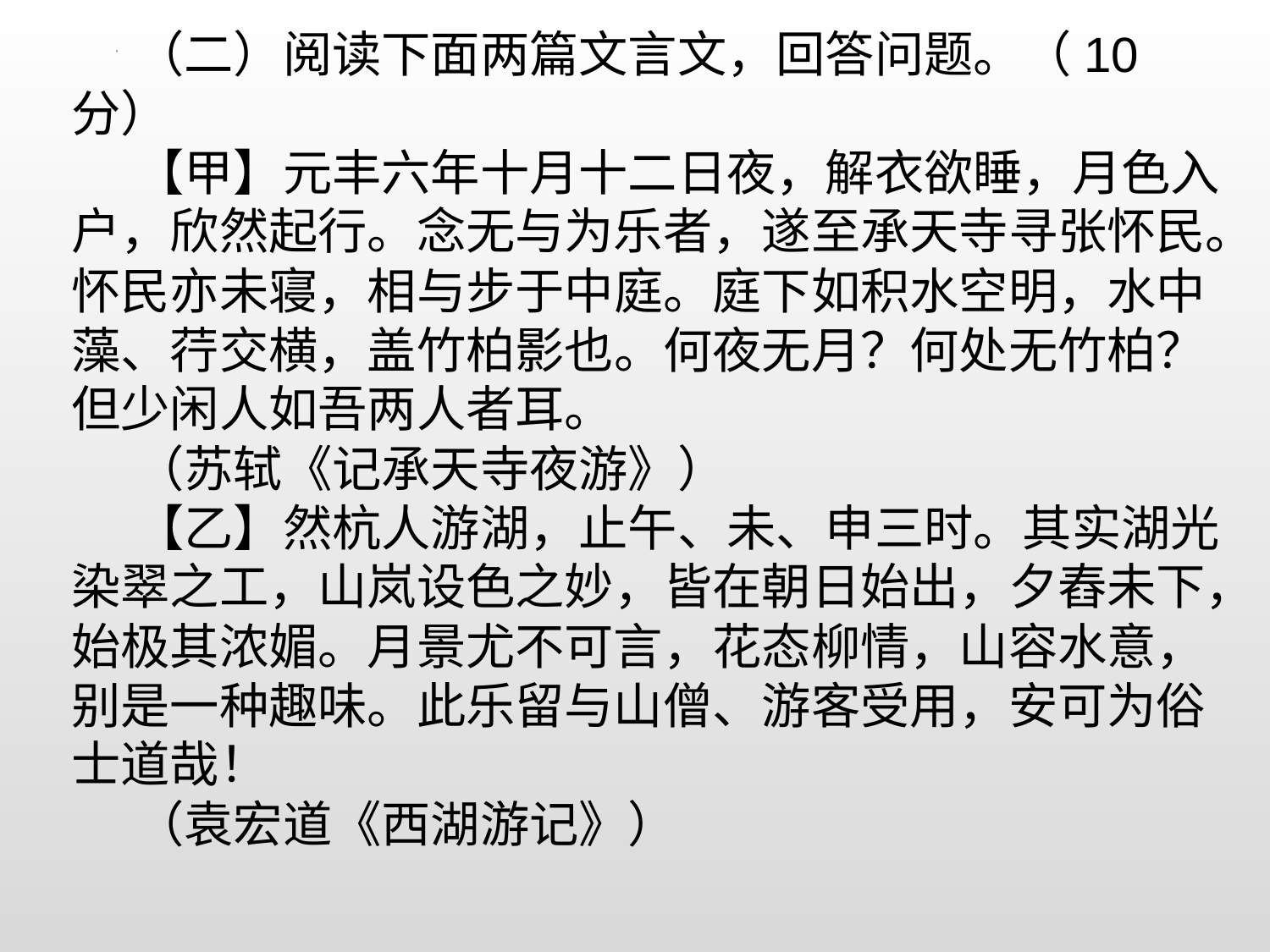

（二）阅读下面两篇文言文，回答问题。（10分）
【甲】元丰六年十月十二日夜，解衣欲睡，月色入户，欣然起行。念无与为乐者，遂至承天寺寻张怀民。怀民亦未寝，相与步于中庭。庭下如积水空明，水中藻、荇交横，盖竹柏影也。何夜无月？何处无竹柏？但少闲人如吾两人者耳。
（苏轼《记承天寺夜游》）
【乙】然杭人游湖，止午、未、申三时。其实湖光染翠之工，山岚设色之妙，皆在朝日始出，夕舂未下，始极其浓媚。月景尤不可言，花态柳情，山容水意，别是一种趣味。此乐留与山僧、游客受用，安可为俗士道哉！
（袁宏道《西湖游记》）